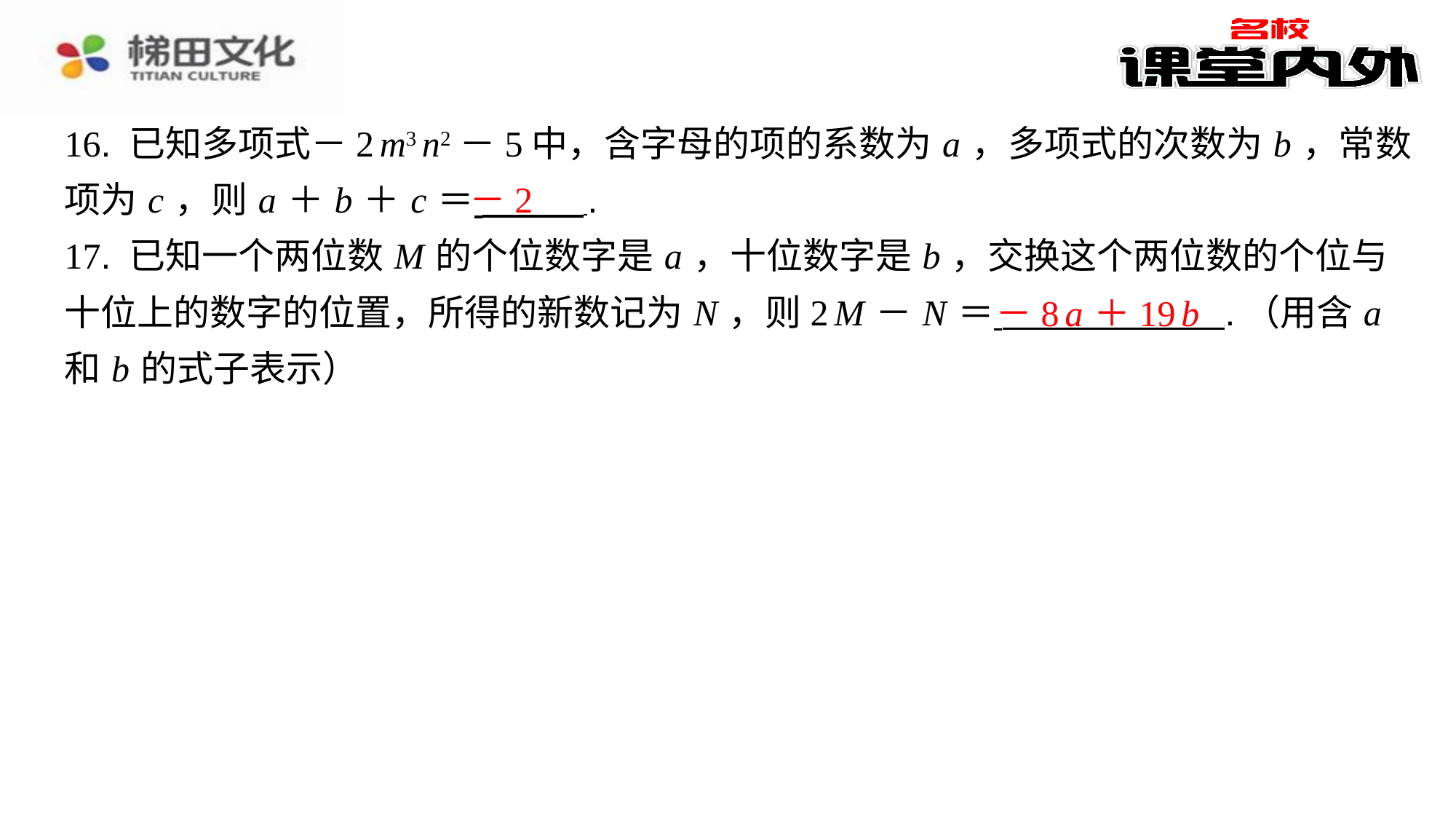

16. 已知多项式－2 m3 n2－5中，含字母的项的系数为 a ，多项式的次数为 b ，常数
项为 c ，则 a ＋ b ＋ c ＝                 ⁠.
17. 已知一个两位数 M 的个位数字是 a ，十位数字是 b ，交换这个两位数的个位与
十位上的数字的位置，所得的新数记为 N ，则2 M － N ＝                                   .（用含 a
和 b 的式子表示）
－2
－8 a ＋19 b